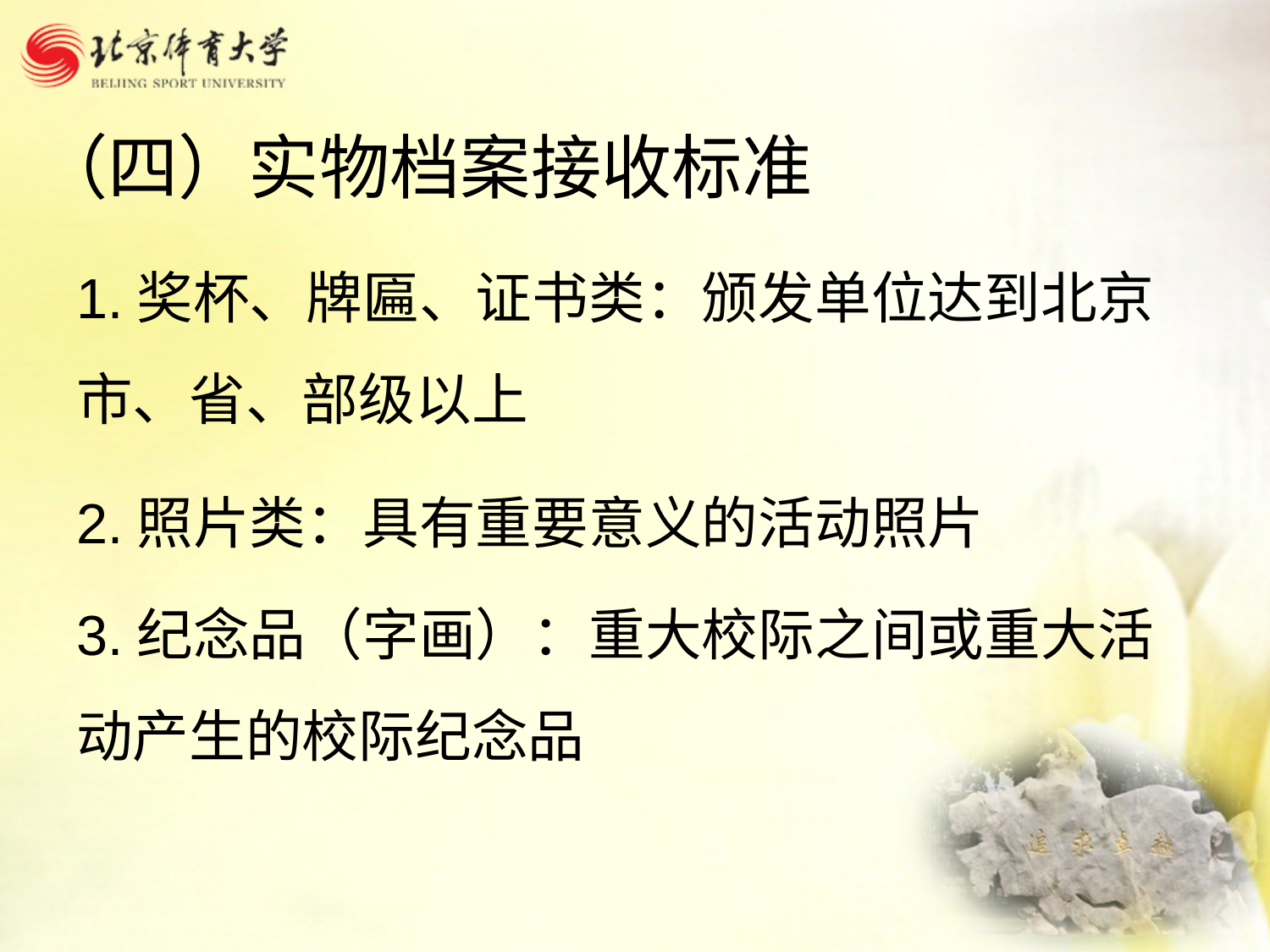

# （四）实物档案接收标准
1.奖杯、牌匾、证书类：颁发单位达到北京市、省、部级以上
2.照片类：具有重要意义的活动照片
3.纪念品（字画）：重大校际之间或重大活动产生的校际纪念品